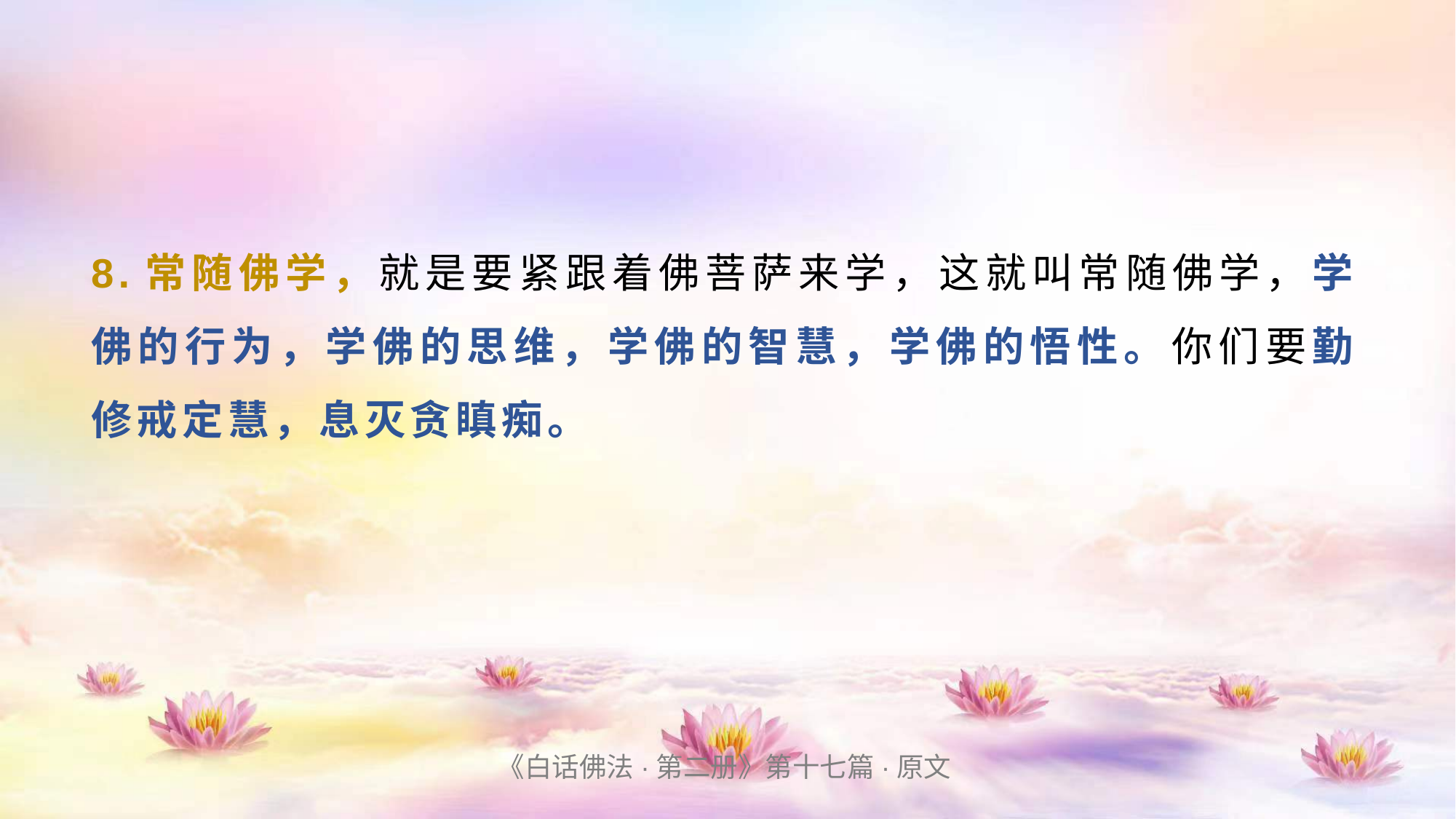

# 8.常随佛学，就是要紧跟着佛菩萨来学，这就叫常随佛学，学佛的行为，学佛的思维，学佛的智慧，学佛的悟性。你们要勤修戒定慧，息灭贪瞋痴。
《白话佛法·第二册》第十七篇·原文